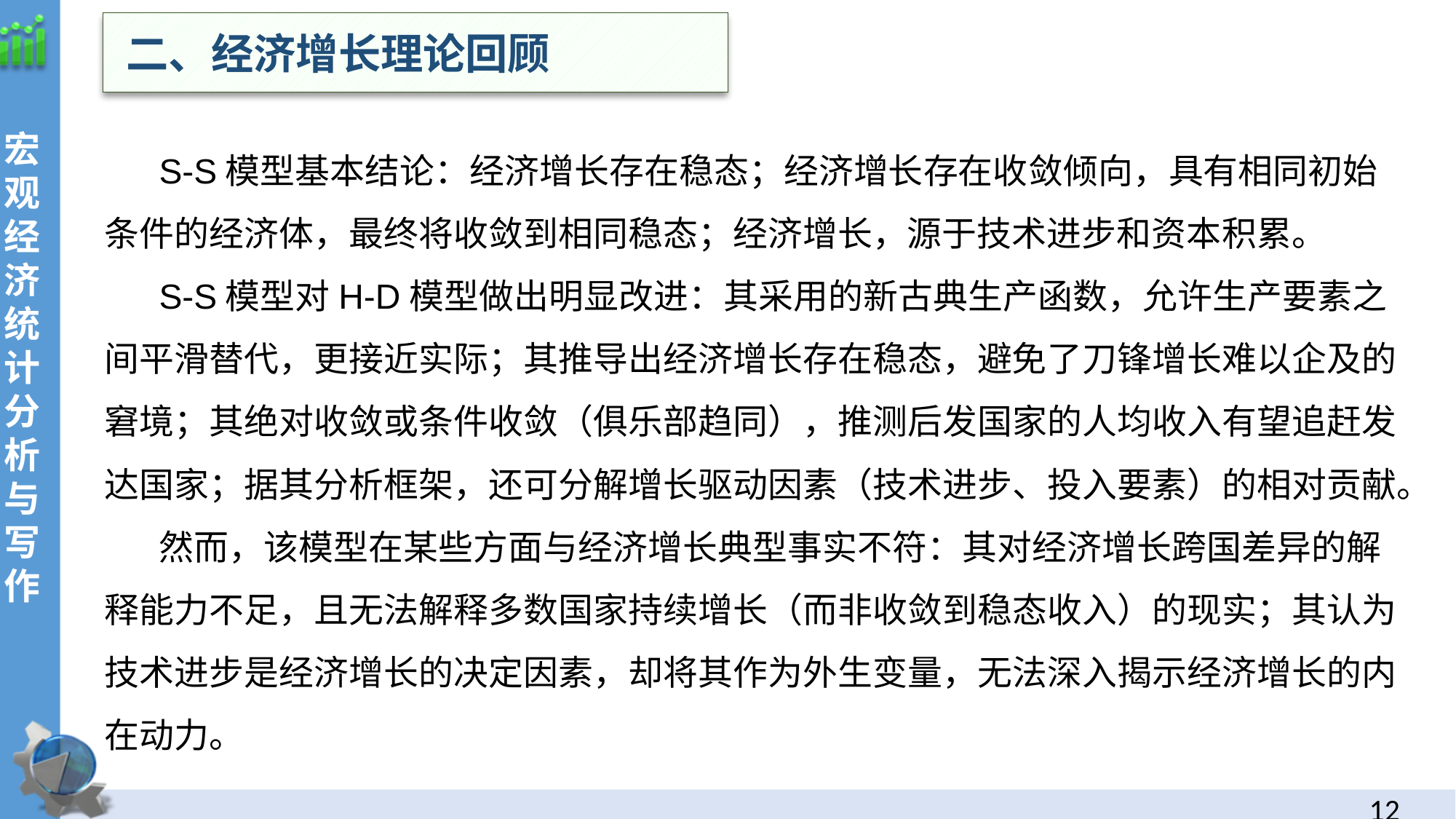

二、经济增长理论回顾
S-S模型基本结论：经济增长存在稳态；经济增长存在收敛倾向，具有相同初始条件的经济体，最终将收敛到相同稳态；经济增长，源于技术进步和资本积累。
S-S模型对H-D模型做出明显改进：其采用的新古典生产函数，允许生产要素之间平滑替代，更接近实际；其推导出经济增长存在稳态，避免了刀锋增长难以企及的窘境；其绝对收敛或条件收敛（俱乐部趋同），推测后发国家的人均收入有望追赶发达国家；据其分析框架，还可分解增长驱动因素（技术进步、投入要素）的相对贡献。
然而，该模型在某些方面与经济增长典型事实不符：其对经济增长跨国差异的解释能力不足，且无法解释多数国家持续增长（而非收敛到稳态收入）的现实；其认为技术进步是经济增长的决定因素，却将其作为外生变量，无法深入揭示经济增长的内在动力。
12